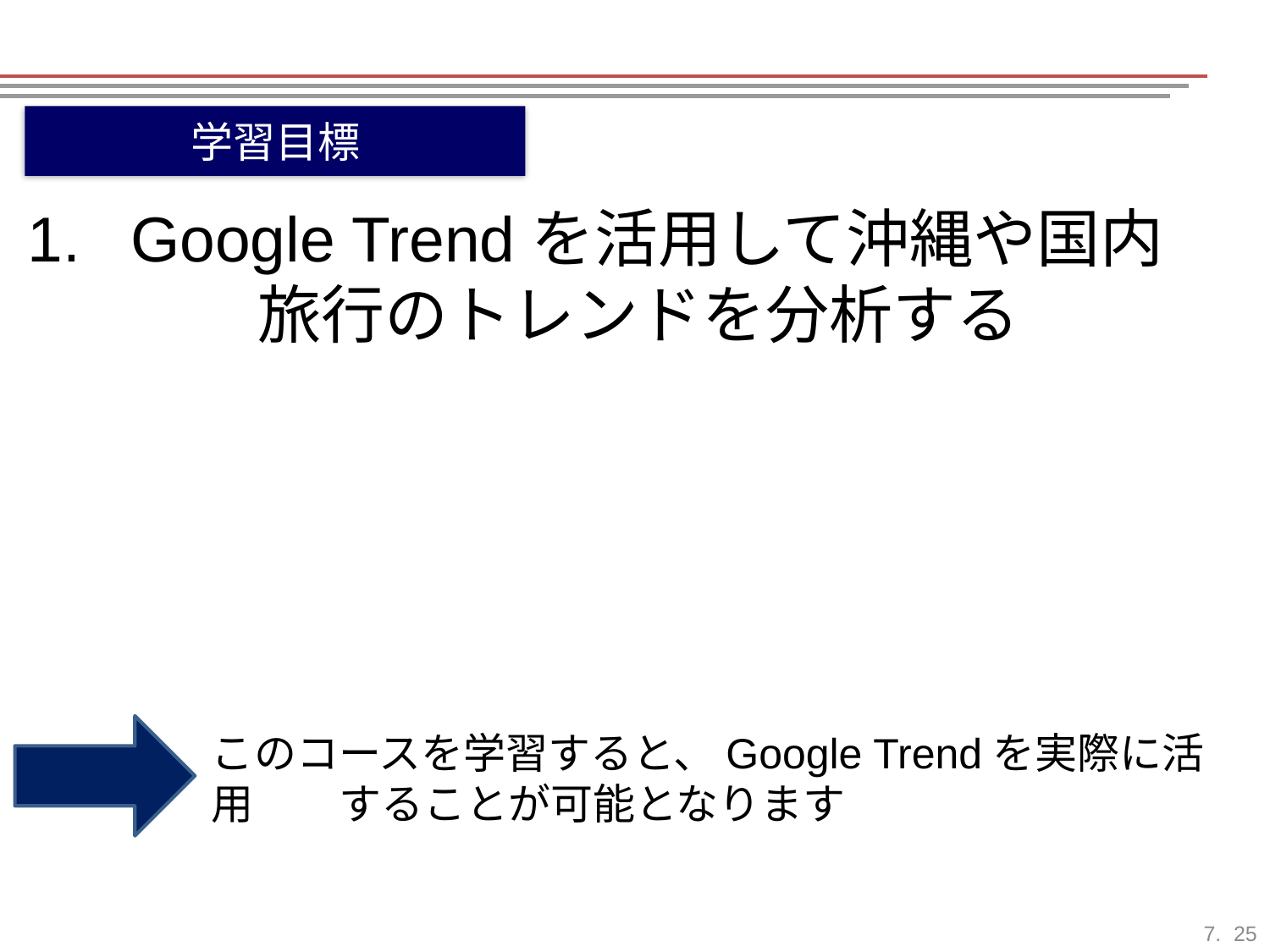

学習目標
Google Trendを活用して沖縄や国内　　旅行のトレンドを分析する

このコースを学習すると、Google Trendを実際に活用　　することが可能となります
25